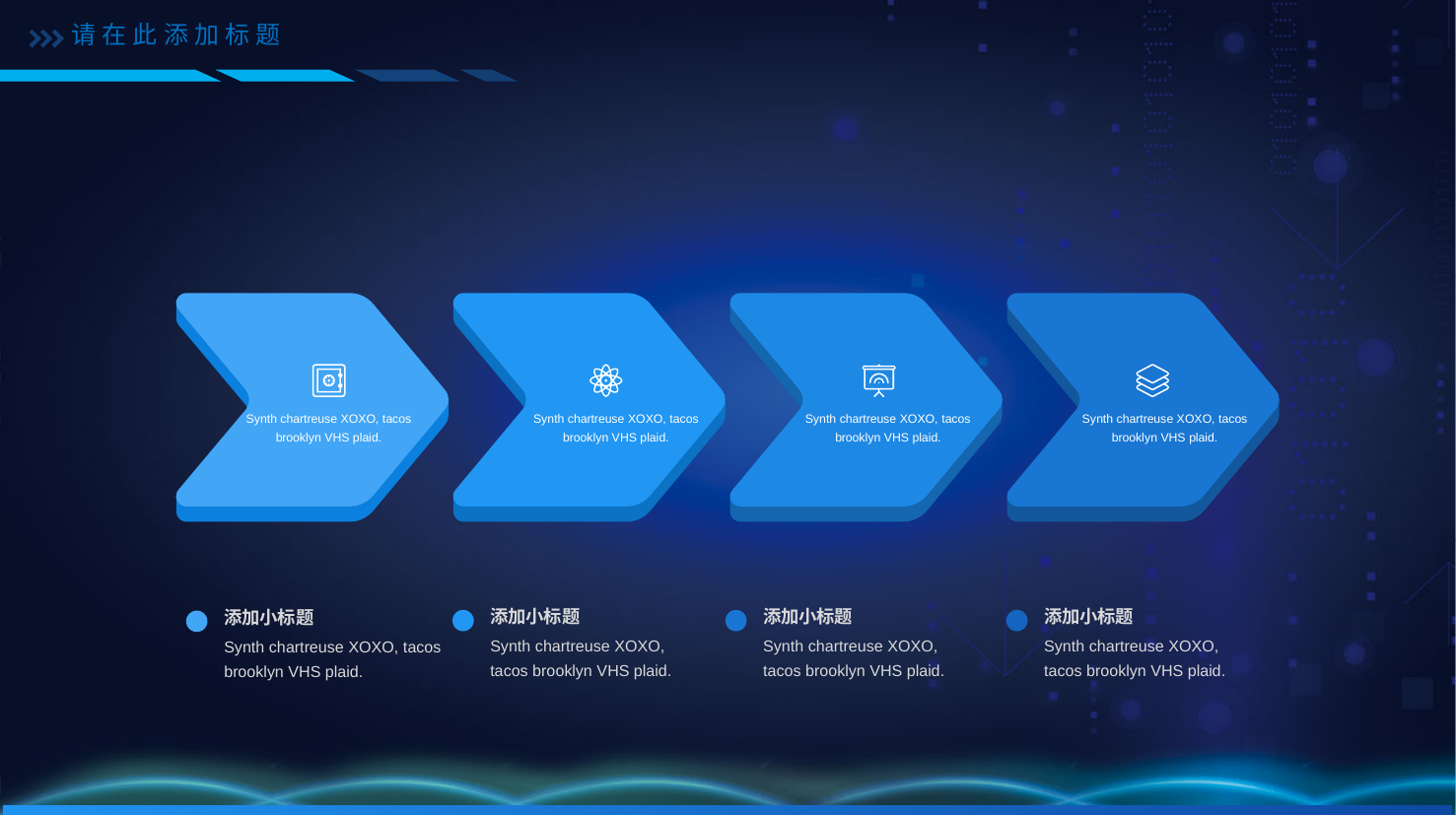

请在此添加标题

Synth chartreuse XOXO, tacos brooklyn VHS plaid.

Synth chartreuse XOXO, tacos brooklyn VHS plaid.

Synth chartreuse XOXO, tacos brooklyn VHS plaid.

Synth chartreuse XOXO, tacos brooklyn VHS plaid.
添加小标题
Synth chartreuse XOXO, tacos brooklyn VHS plaid.

添加小标题
Synth chartreuse XOXO, tacos brooklyn VHS plaid.

添加小标题
Synth chartreuse XOXO, tacos brooklyn VHS plaid.

添加小标题
Synth chartreuse XOXO, tacos brooklyn VHS plaid.